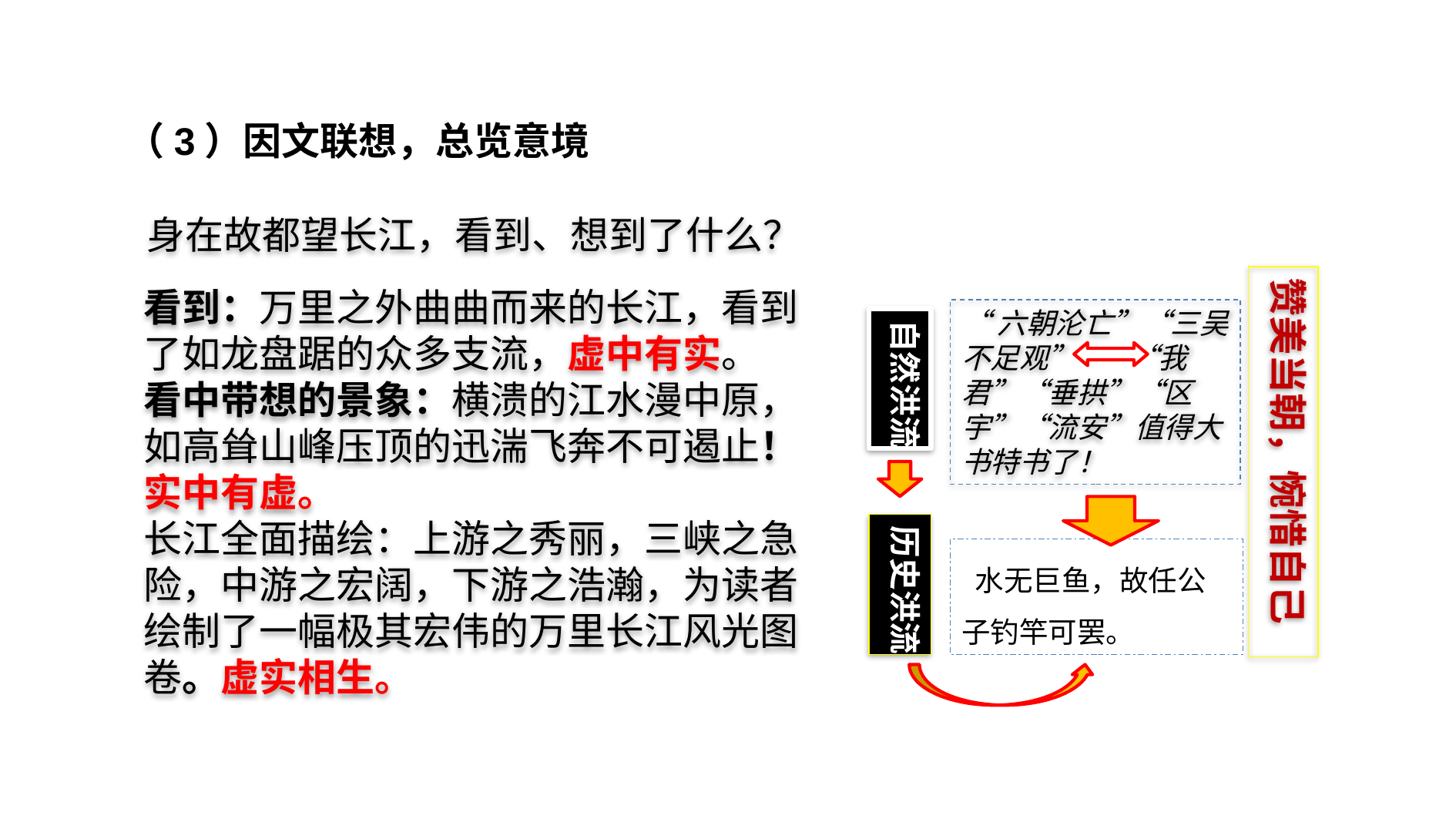

（3）因文联想，总览意境
   身在故都望长江，看到、想到了什么？
赞美当朝，惋惜自己
看到：万里之外曲曲而来的长江，看到了如龙盘踞的众多支流，虚中有实。
看中带想的景象：横溃的江水漫中原，如高耸山峰压顶的迅湍飞奔不可遏止！实中有虚。
长江全面描绘：上游之秀丽，三峡之急险，中游之宏阔，下游之浩瀚，为读者绘制了一幅极其宏伟的万里长江风光图卷。虚实相生。
“六朝沦亡”“三吴不足观”        “我君”“垂拱”“区宇”“流安”值得大书特书了！
自然洪流

历史洪流
 水无巨鱼，故任公子钓竿可罢。